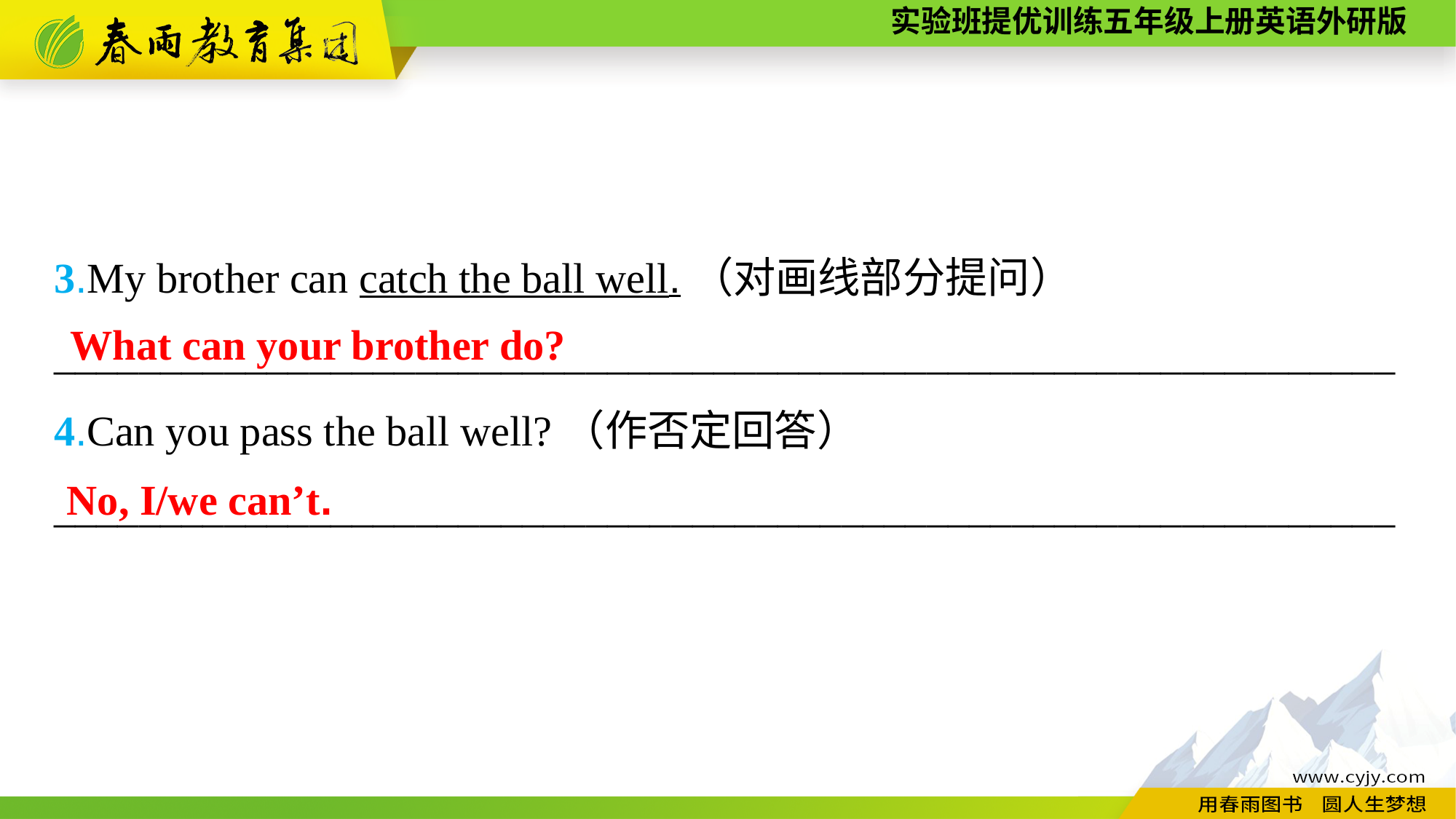

3.My brother can catch the ball well.（对画线部分提问）
_______________________________________________________________
4.Can you pass the ball well?（作否定回答）
_______________________________________________________________
What can your brother do?
No, I/we can’t.